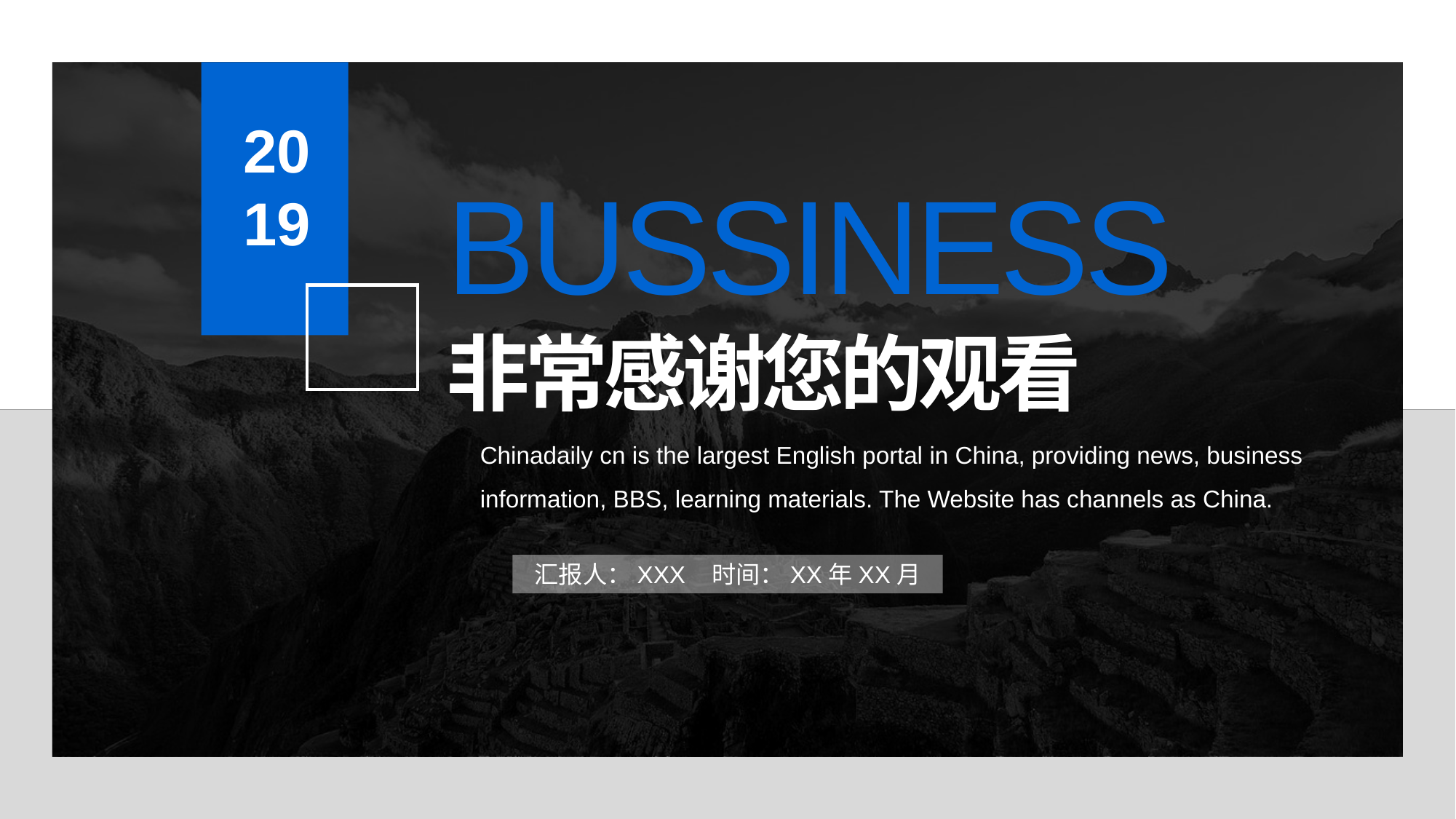

2019

BUSSINESS
非常感谢您的观看

Chinadaily cn is the largest English portal in China, providing news, business information, BBS, learning materials. The Website has channels as China.
汇报人：XXX   时间：XX年XX月